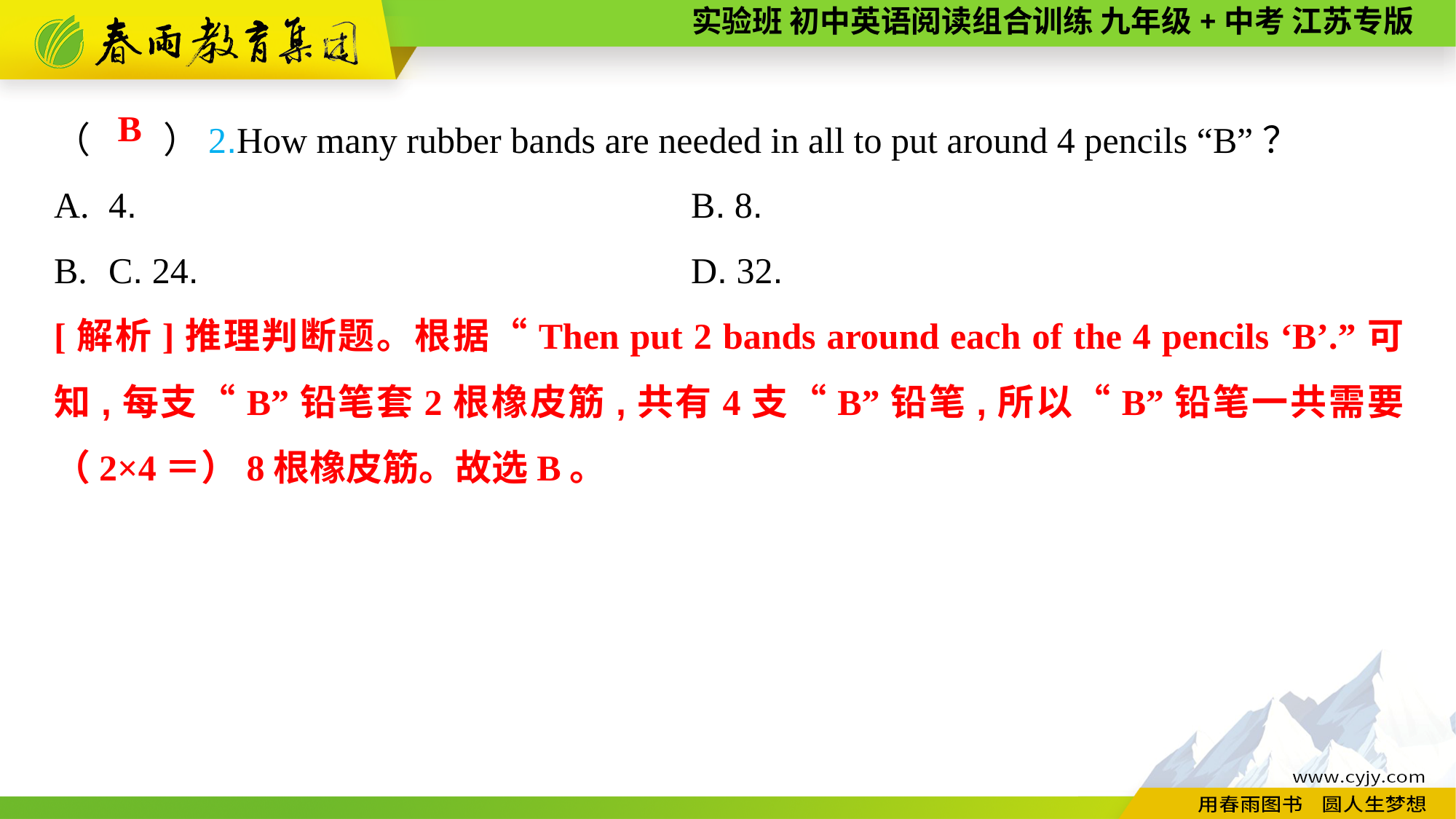

（　　）2.How many rubber bands are needed in all to put around 4 pencils “B”？
4.	B. 8.
C. 24.	D. 32.
B
[解析]推理判断题。根据“Then put 2 bands around each of the 4 pencils ‘B’.”可知,每支“B”铅笔套2根橡皮筋,共有4支“B”铅笔,所以“B”铅笔一共需要（2×4＝）8根橡皮筋。故选B。